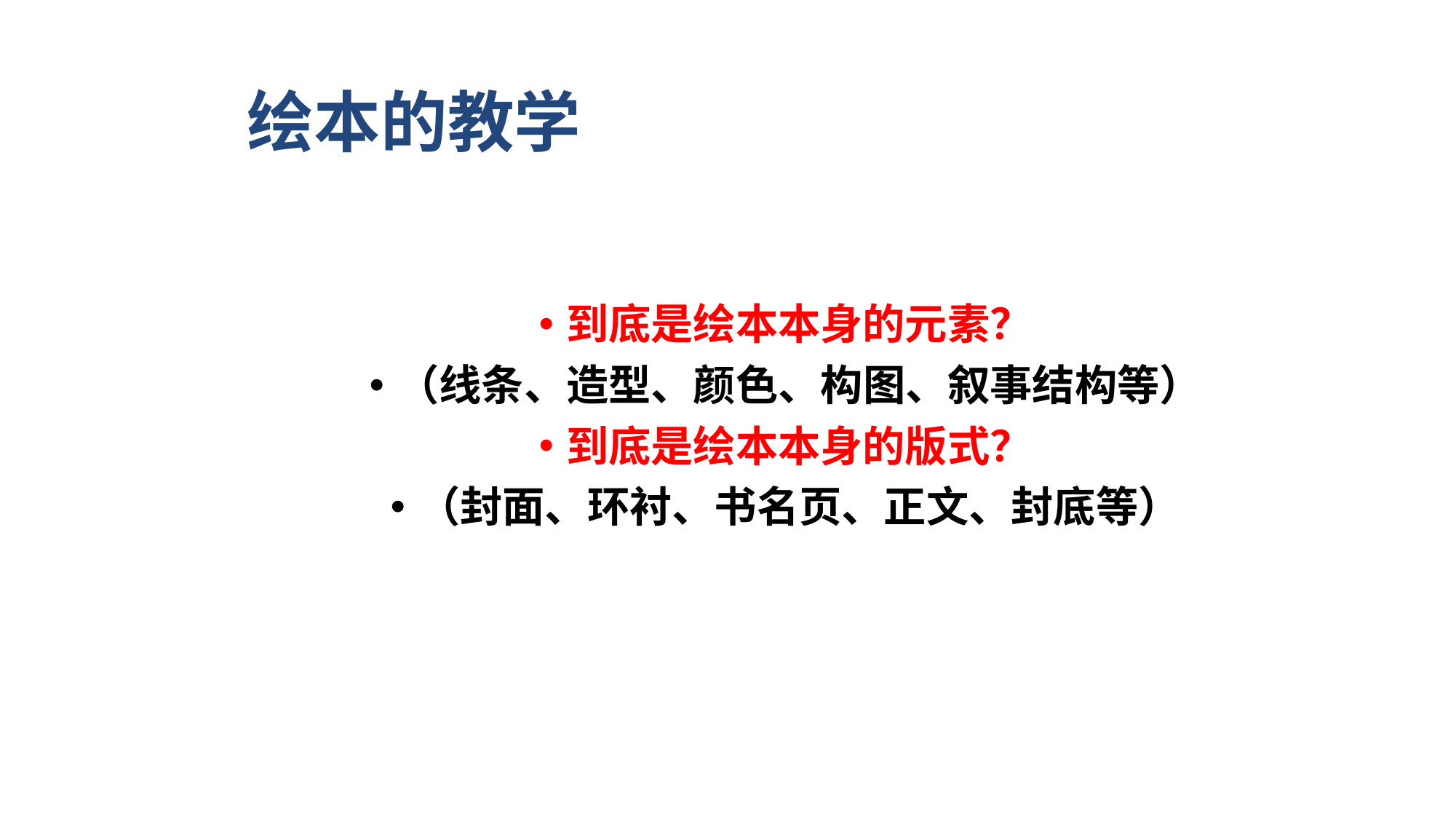

# 绘本的教学
到底是绘本本身的元素？
（线条、造型、颜色、构图、叙事结构等）
到底是绘本本身的版式？
（封面、环衬、书名页、正文、封底等）